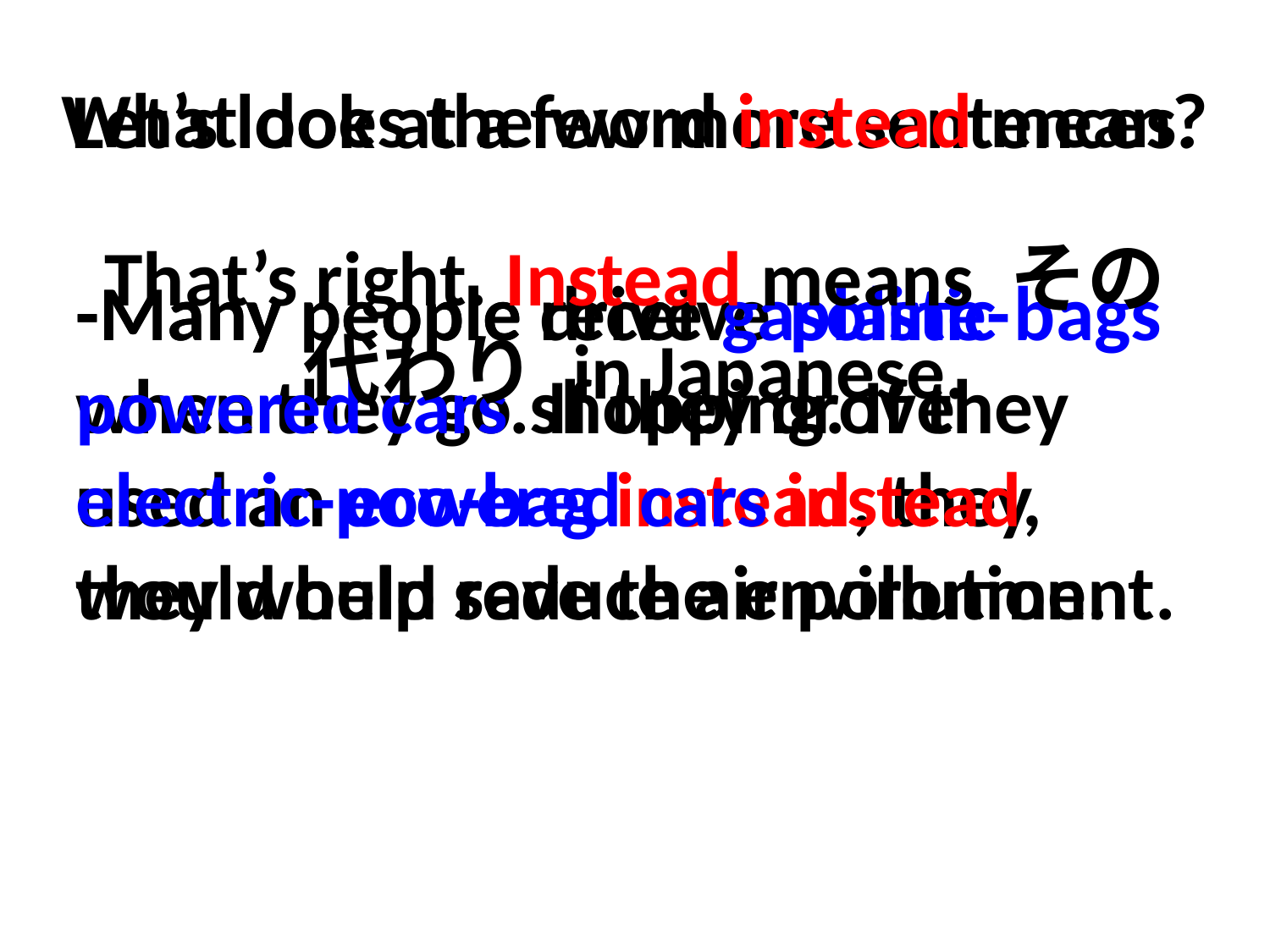

# Let’s look at a few more sentences.
What does the word instead mean?

That’s right. Instead means その代わり in Japanese.

-Many people receive plastic bags when they go shopping. If they used an eco-bag instead, they would help save the environment.
-Many people drive gasoline-powered cars. If they drove electric-powered cars instead, they would reduce air pollution.